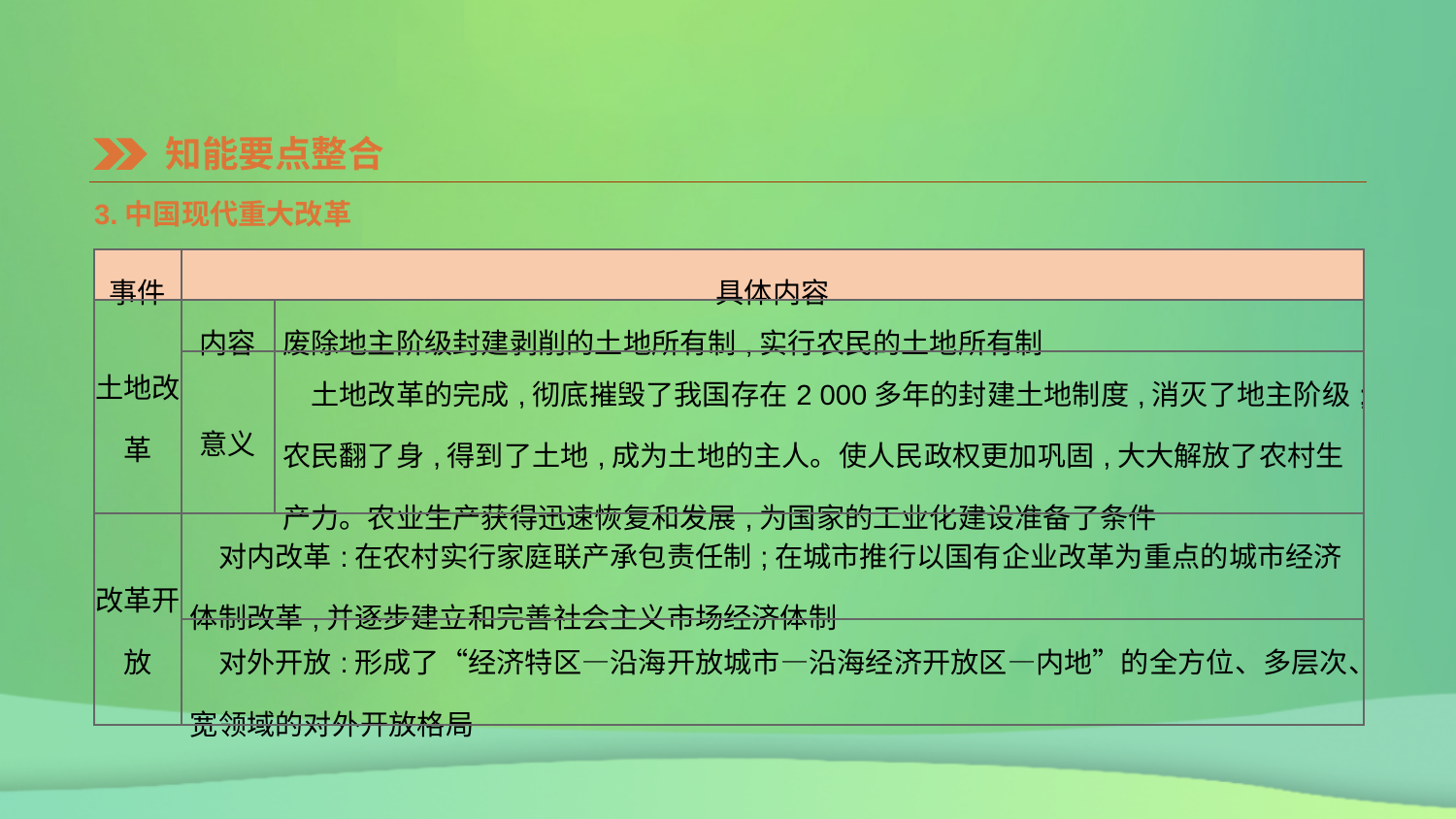

知能要点整合

3.中国现代重大改革
| 事件 | 具体内容 |  |
| --- | --- | --- |
| 土地改革 | 内容 | 废除地主阶级封建剥削的土地所有制,实行农民的土地所有制 |
|  | 意义 | 土地改革的完成,彻底摧毁了我国存在2 000多年的封建土地制度,消灭了地主阶级;农民翻了身,得到了土地,成为土地的主人。使人民政权更加巩固,大大解放了农村生产力。农业生产获得迅速恢复和发展,为国家的工业化建设准备了条件 |
| 改革开放 | 对内改革:在农村实行家庭联产承包责任制;在城市推行以国有企业改革为重点的城市经济体制改革,并逐步建立和完善社会主义市场经济体制 |  |
|  | 对外开放:形成了“经济特区—沿海开放城市—沿海经济开放区—内地”的全方位、多层次、宽领域的对外开放格局 |  |